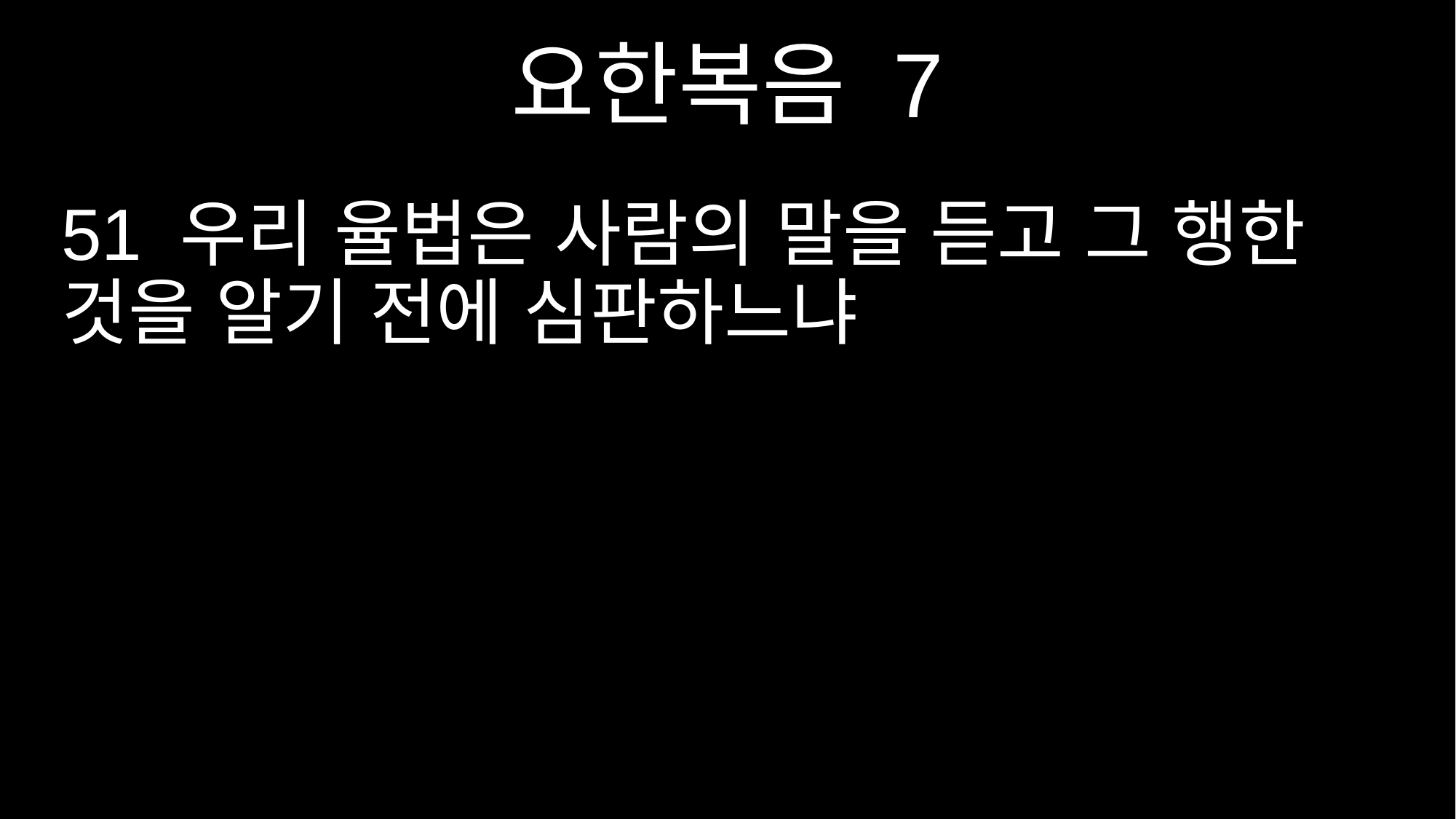

요한복음 7
51 우리 율법은 사람의 말을 듣고 그 행한 것을 알기 전에 심판하느냐